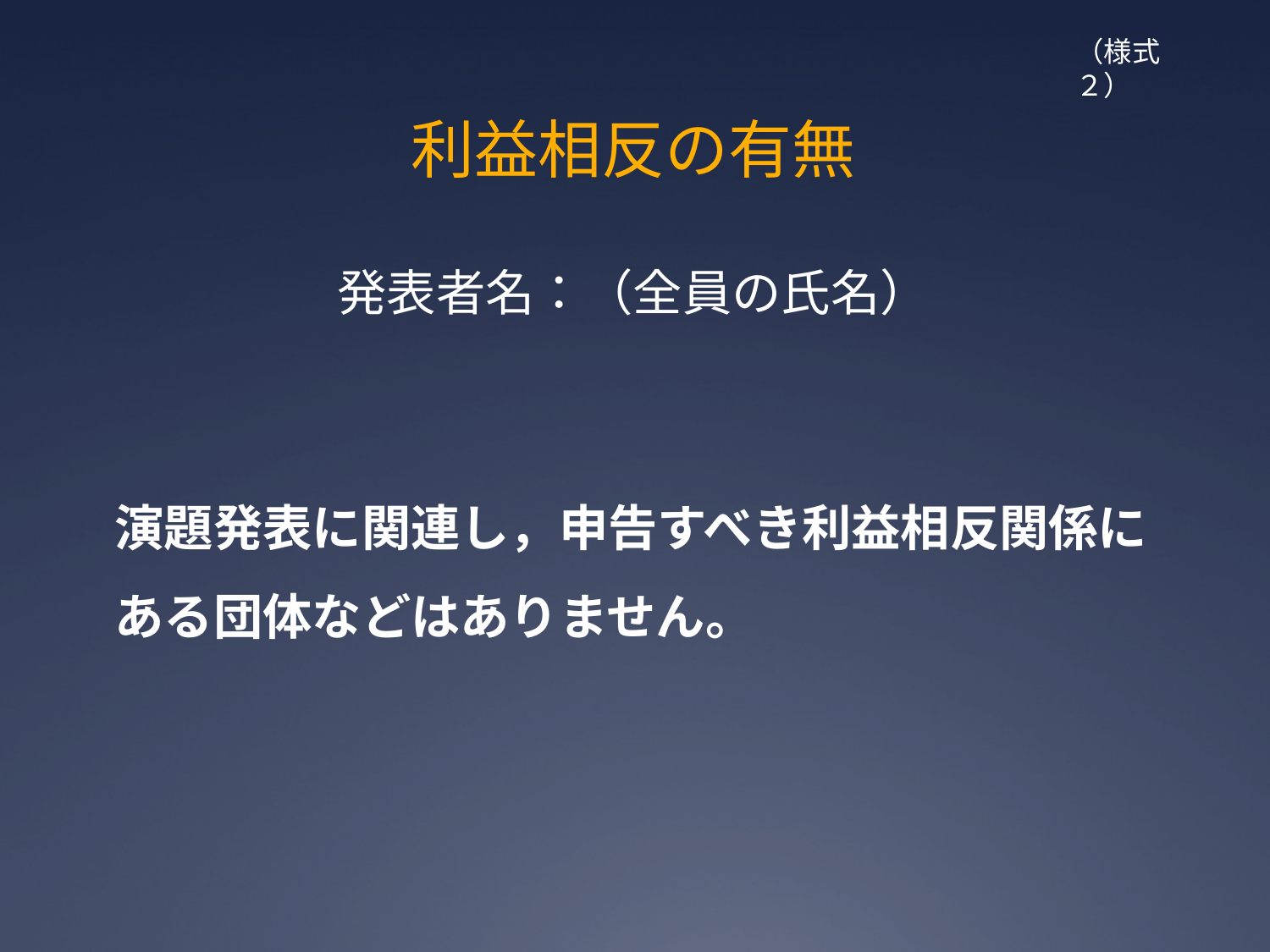

（様式２）
# 利益相反の有無 発表者名：（全員の氏名）
演題発表に関連し，申告すべき利益相反関係にある団体などはありません。